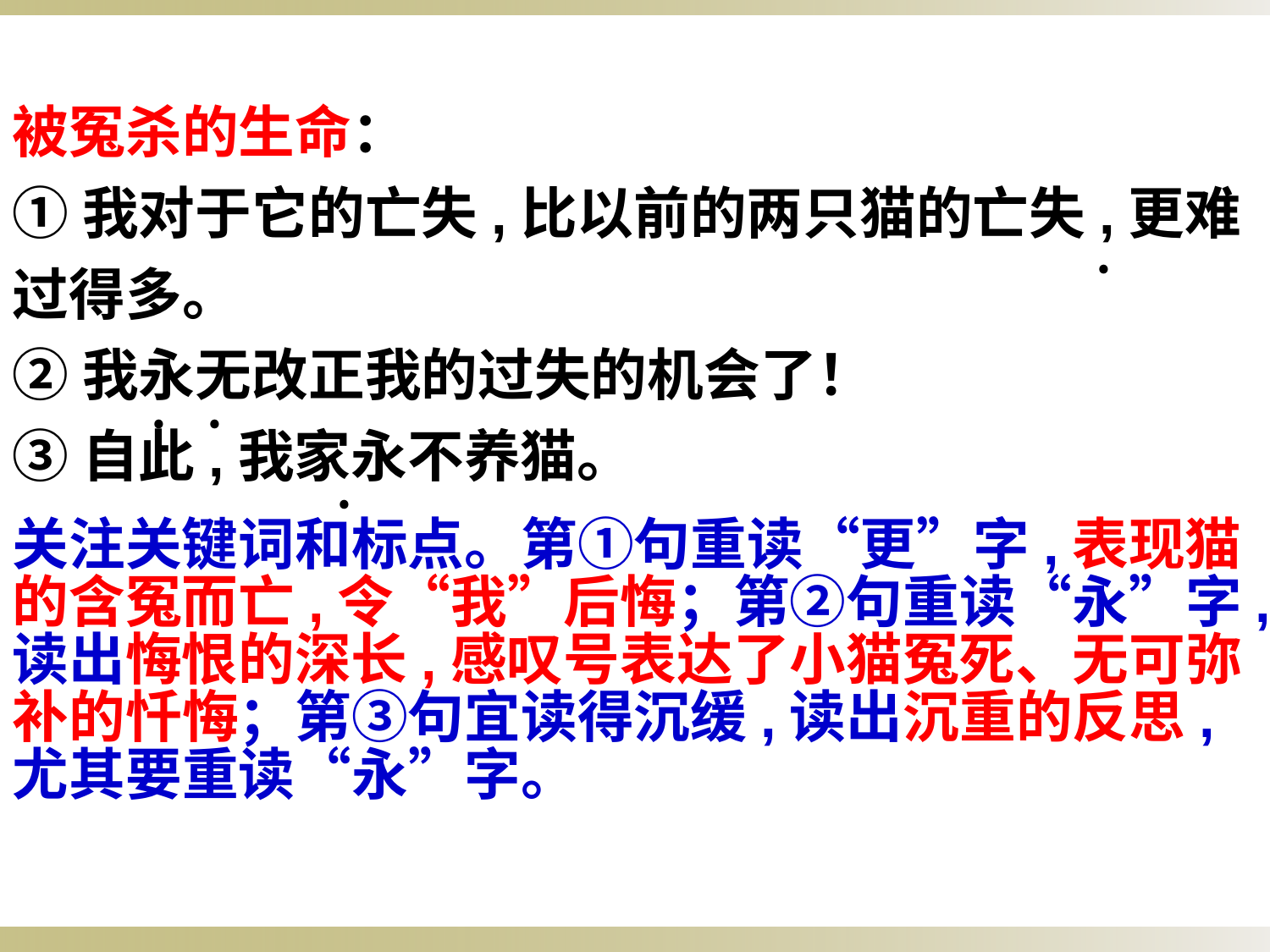

被冤杀的生命：
①我对于它的亡失,比以前的两只猫的亡失,更难过得多。
②我永无改正我的过失的机会了！
③自此,我家永不养猫。
﹒
﹒﹒
﹒
关注关键词和标点。第①句重读“更”字,表现猫的含冤而亡,令“我”后悔；第②句重读“永”字,读出悔恨的深长,感叹号表达了小猫冤死、无可弥补的忏悔；第③句宜读得沉缓,读出沉重的反思,尤其要重读“永”字。